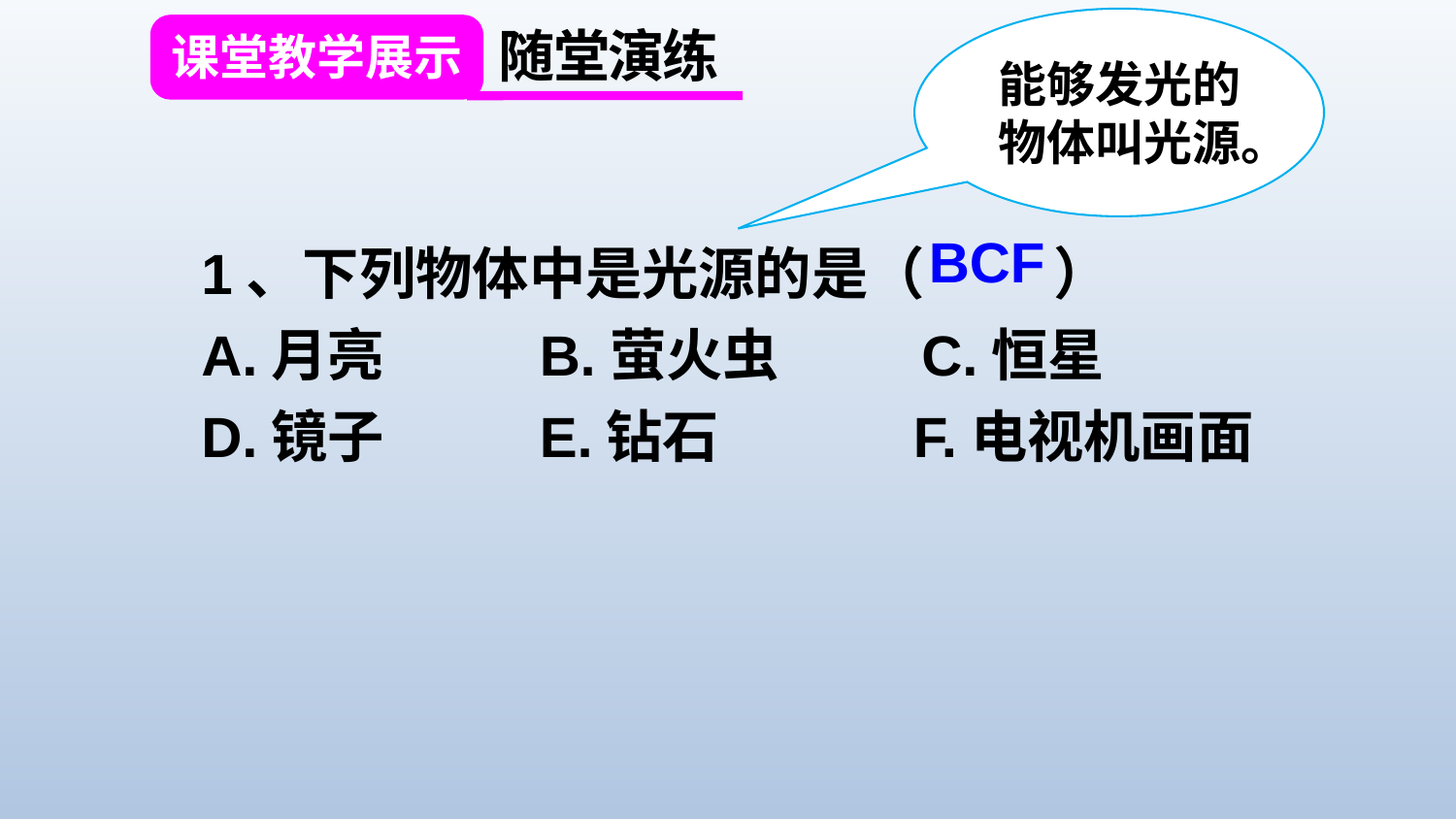

能够发光的物体叫光源。
随堂演练

课堂教学展示

1、下列物体中是光源的是（          ）
A.月亮           B.萤火虫          C.恒星
D.镜子           E.钻石              F.电视机画面
BCF